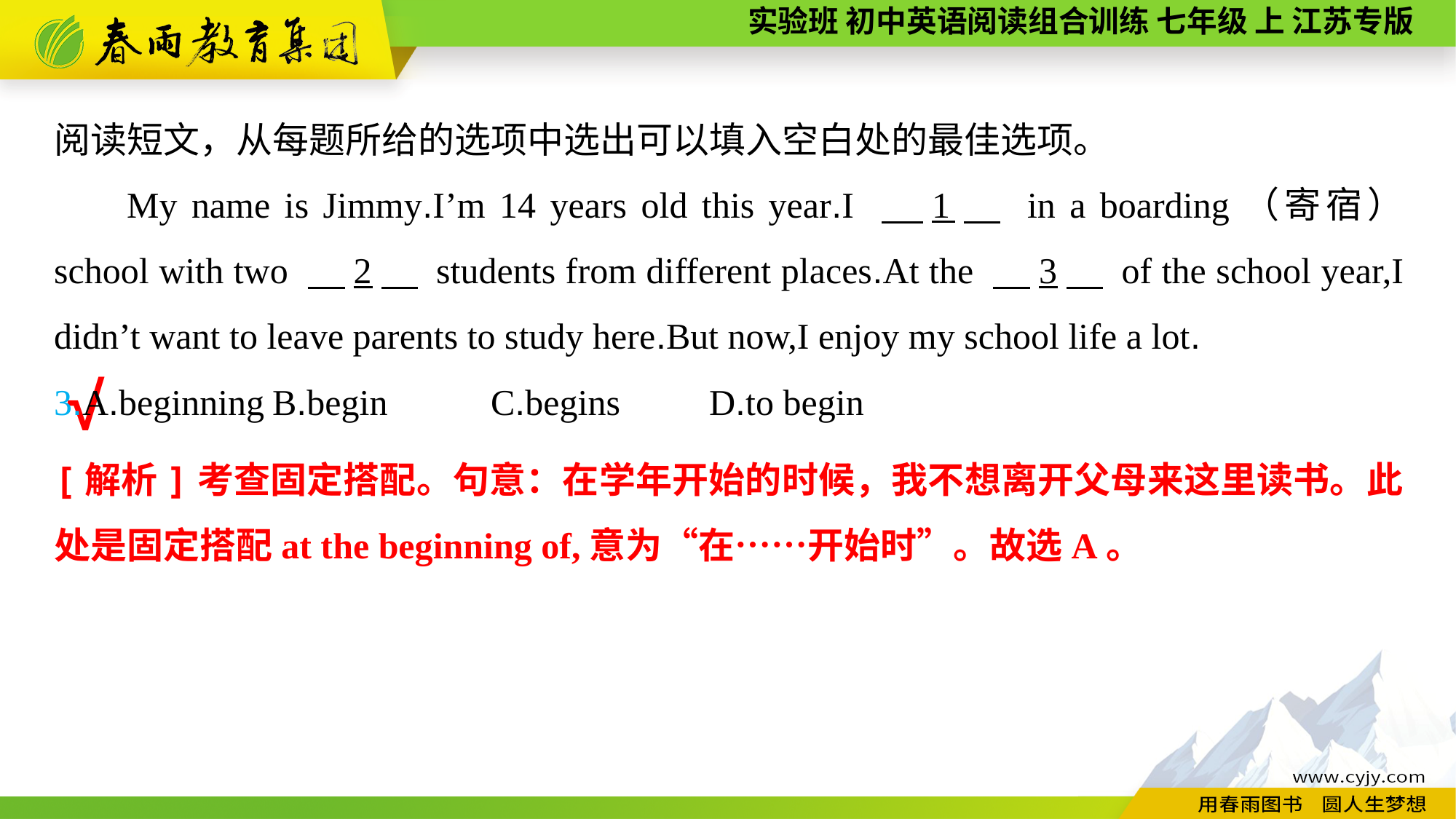

阅读短文，从每题所给的选项中选出可以填入空白处的最佳选项。
My name is Jimmy.I’m 14 years old this year.I 　1　 in a boarding（寄宿） school with two 　2　 students from different places.At the 　3　 of the school year,I didn’t want to leave parents to study here.But now,I enjoy my school life a lot.
3.A.beginning	B.begin	C.begins	D.to begin
√
[解析]考查固定搭配。句意：在学年开始的时候，我不想离开父母来这里读书。此处是固定搭配at the beginning of,意为“在……开始时”。故选A。